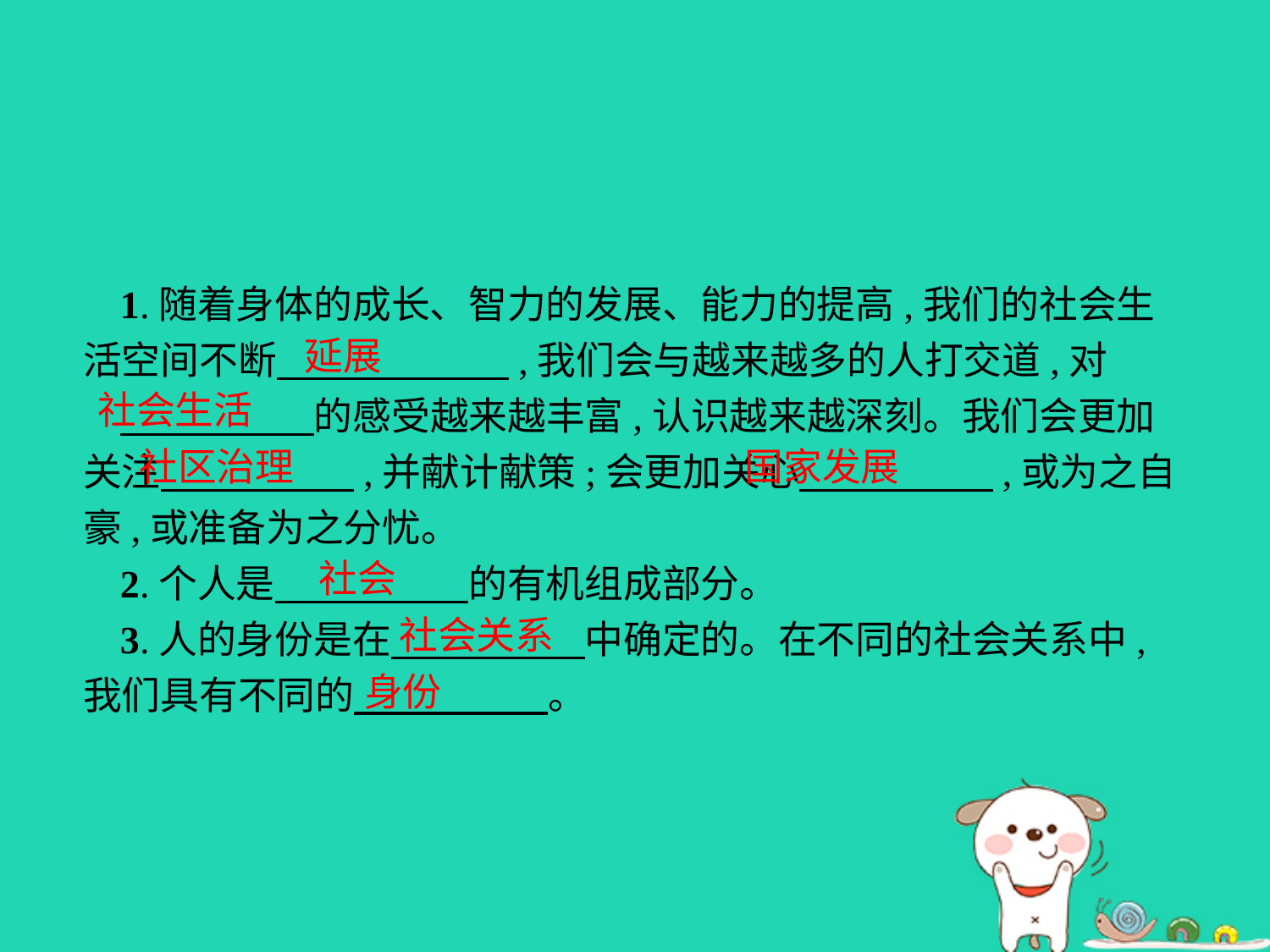

1.随着身体的成长、智力的发展、能力的提高,我们的社会生活空间不断　　　　　　,我们会与越来越多的人打交道,对
　　　　　的感受越来越丰富,认识越来越深刻。我们会更加关注　　　　　,并献计献策;会更加关心　　　　　,或为之自豪,或准备为之分忧。
2.个人是　　　　　的有机组成部分。
3.人的身份是在　　　　　中确定的。在不同的社会关系中,我们具有不同的　　　　　。
延展
社会生活
社区治理
国家发展
社会
社会关系
身份